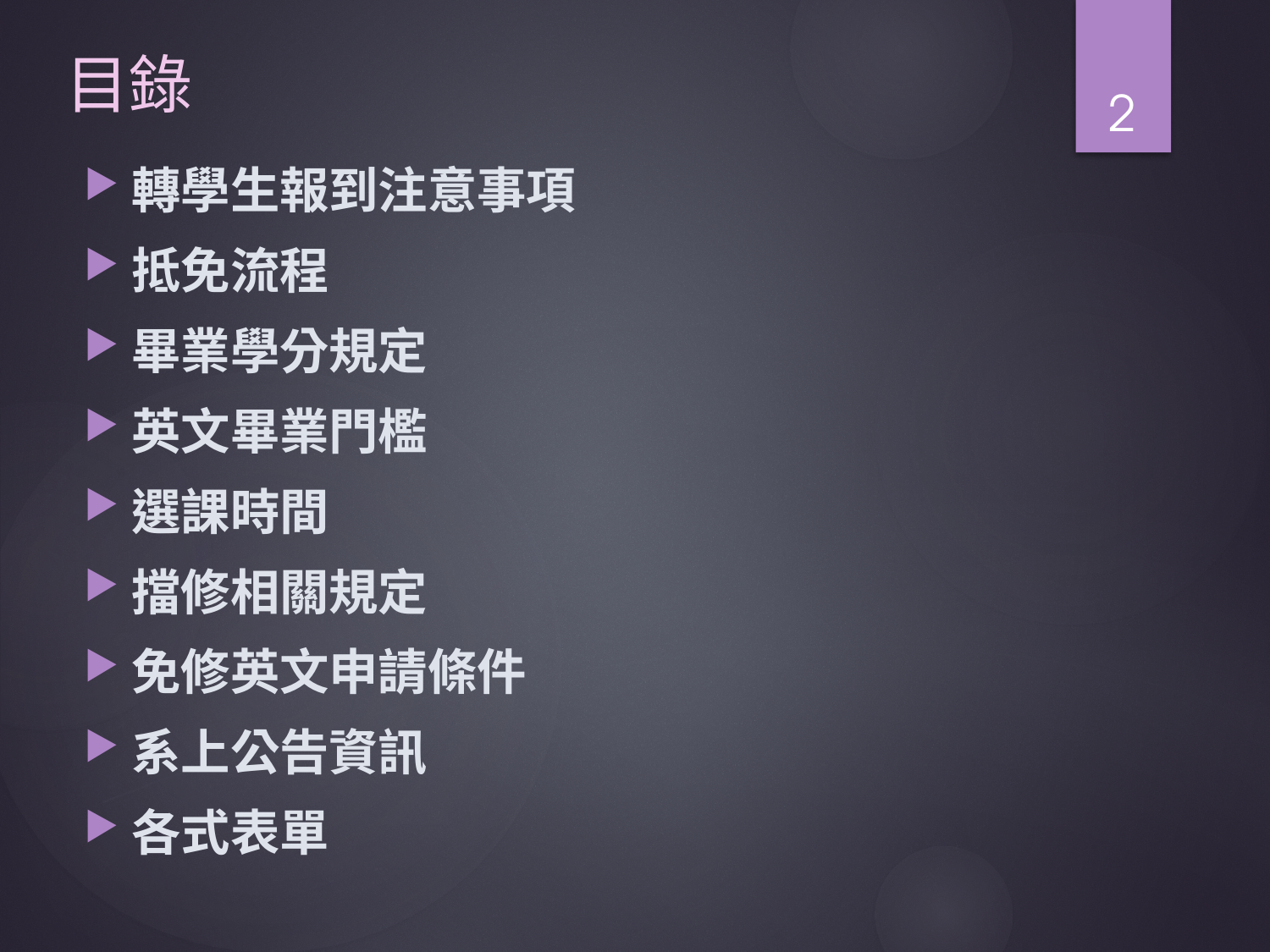

# 目錄
2
轉學生報到注意事項
抵免流程
畢業學分規定
英文畢業門檻
選課時間
擋修相關規定
免修英文申請條件
系上公告資訊
各式表單